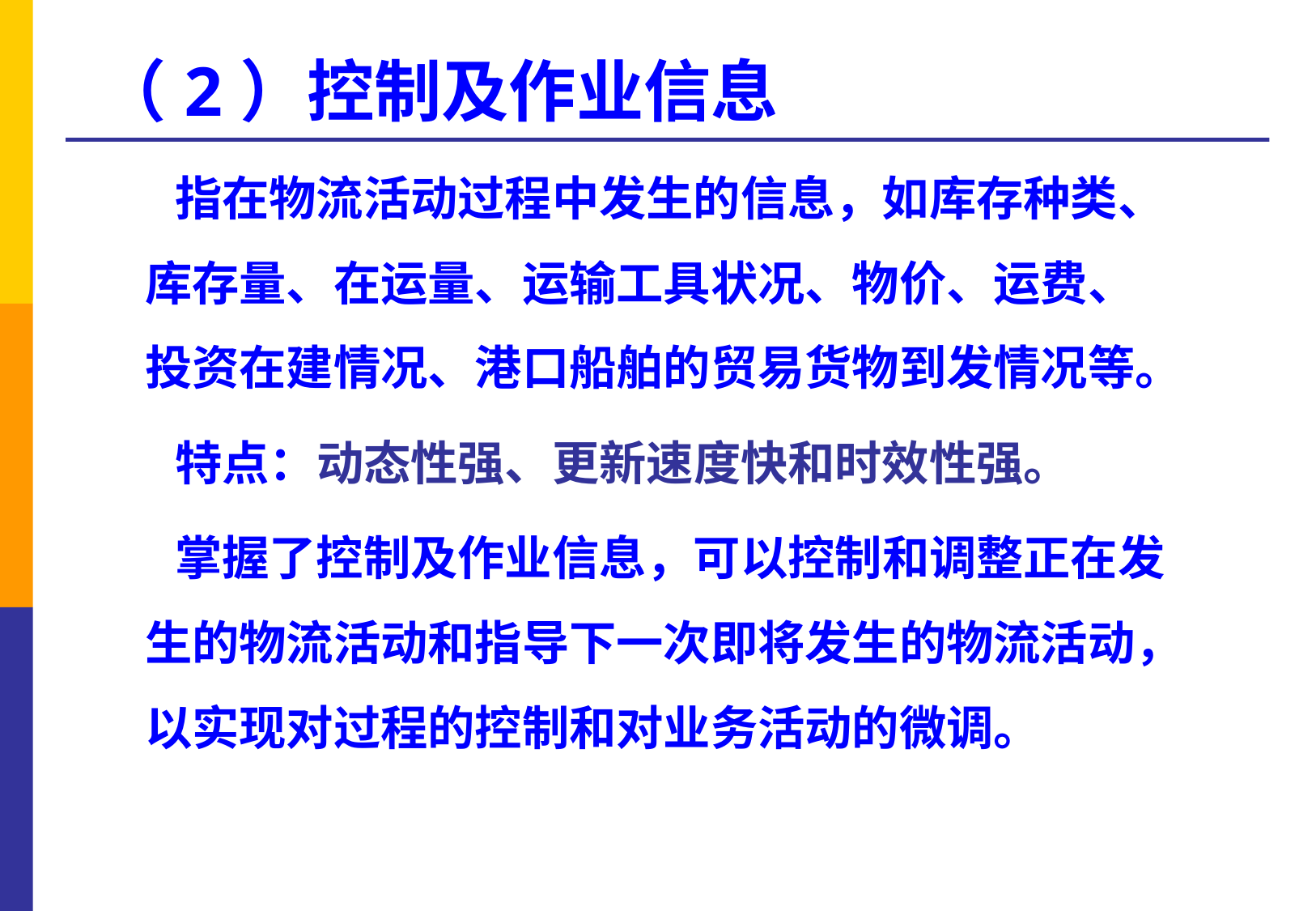

（2）控制及作业信息
      指在物流活动过程中发生的信息，如库存种类、库存量、在运量、运输工具状况、物价、运费、投资在建情况、港口船舶的贸易货物到发情况等。
      特点：动态性强、更新速度快和时效性强。
      掌握了控制及作业信息，可以控制和调整正在发生的物流活动和指导下一次即将发生的物流活动，以实现对过程的控制和对业务活动的微调。